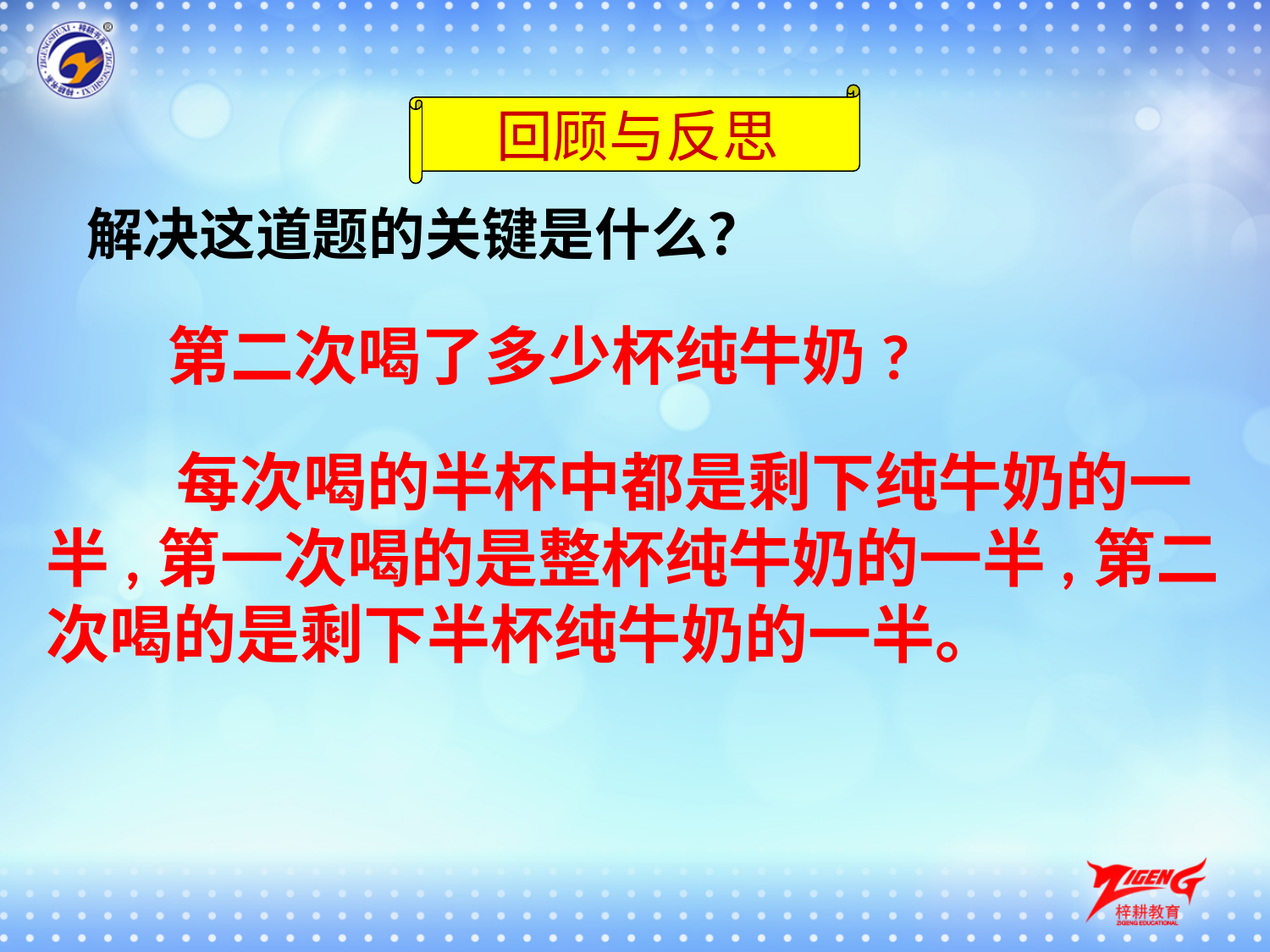

回顾与反思
解决这道题的关键是什么？
第二次喝了多少杯纯牛奶?
        每次喝的半杯中都是剩下纯牛奶的一半,第一次喝的是整杯纯牛奶的一半,第二次喝的是剩下半杯纯牛奶的一半。